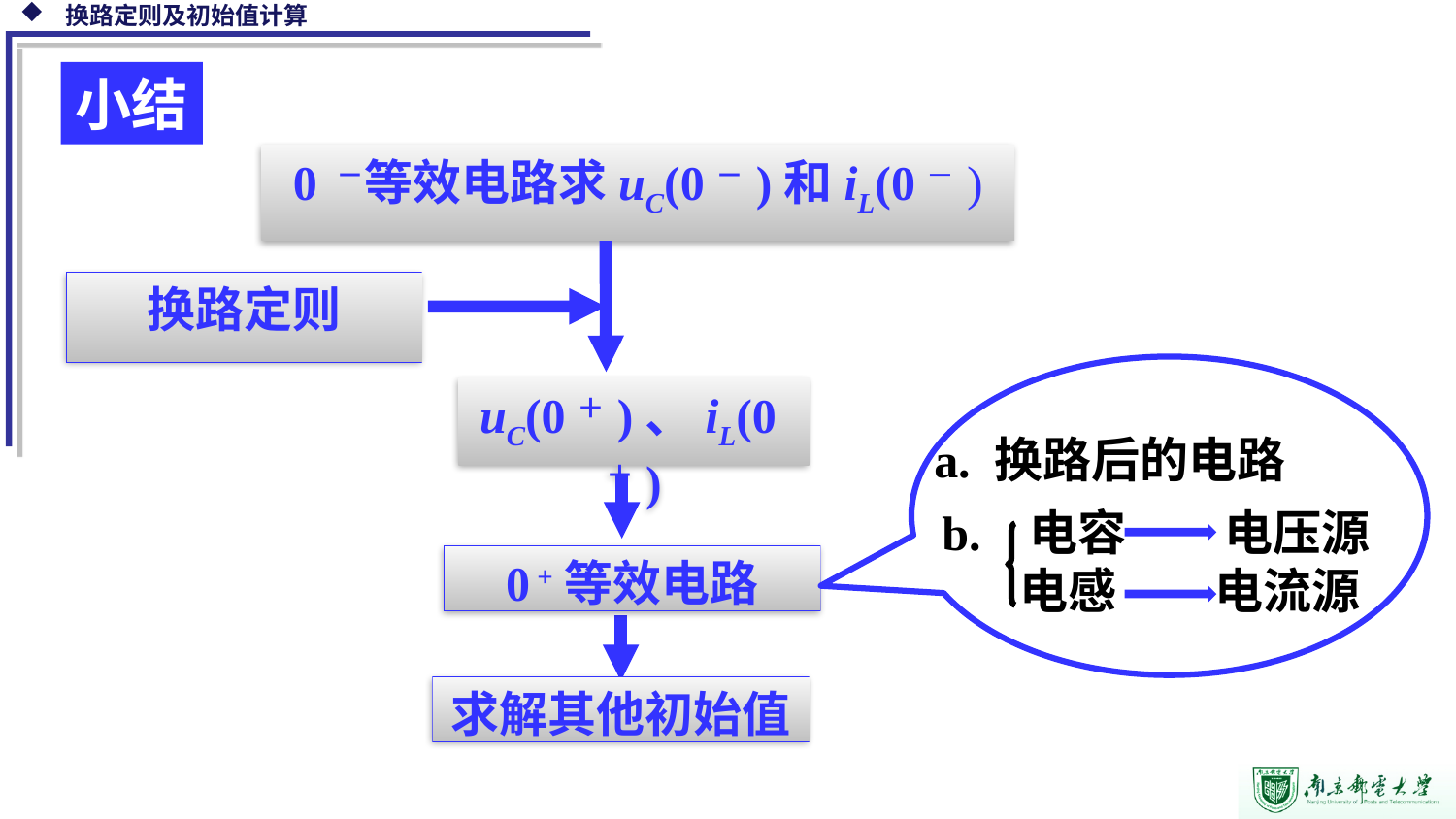

小结
0 －等效电路求uC(0－)和iL(0－)

换路定则

a. 换路后的电路
b.   电容         电压源
      电感         电流源

uC(0＋)、iL(0＋)

0 +等效电路

求解其他初始值